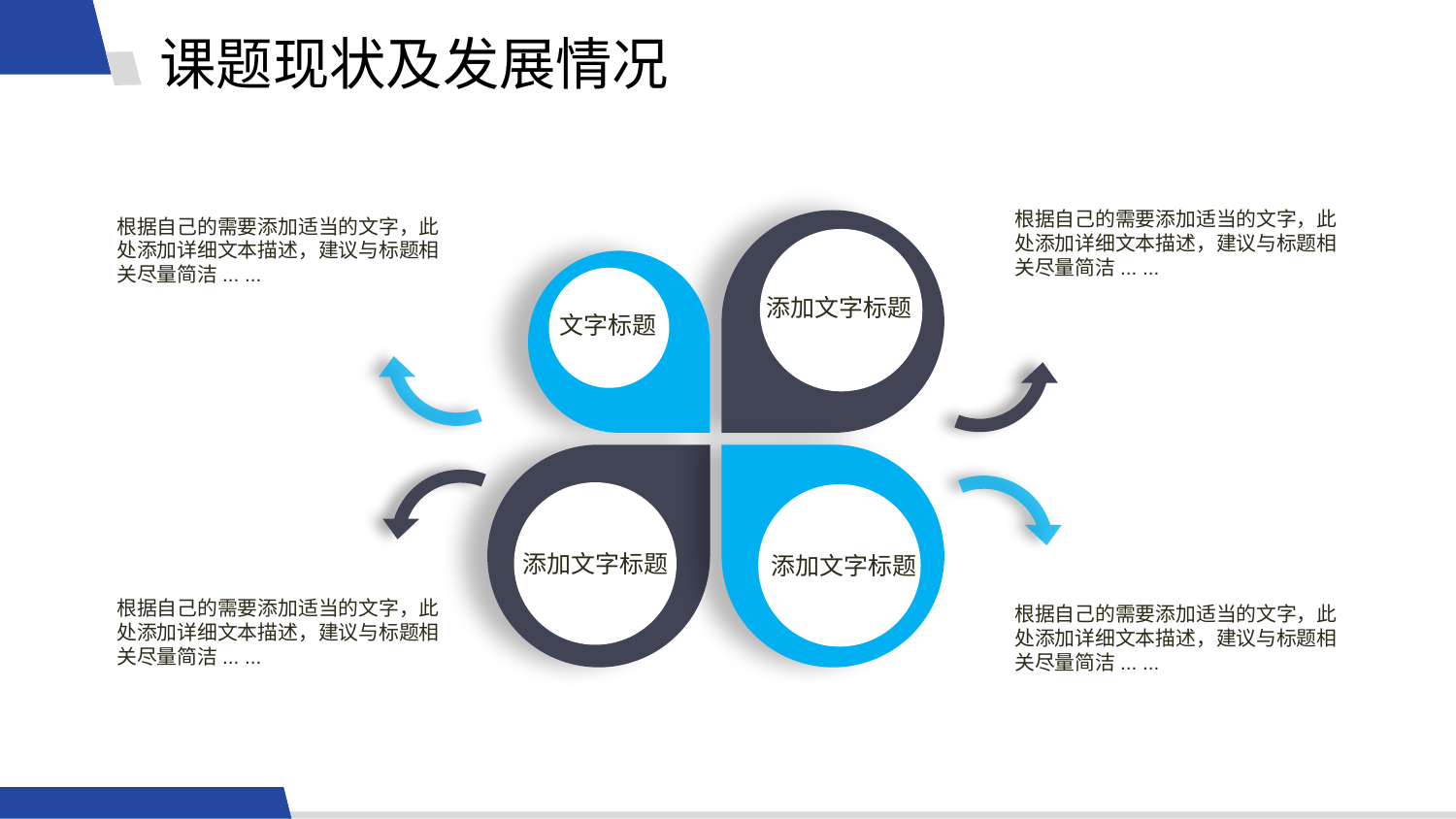

课题现状及发展情况
根据自己的需要添加适当的文字，此处添加详细文本描述，建议与标题相关尽量简洁... ...
根据自己的需要添加适当的文字，此处添加详细文本描述，建议与标题相关尽量简洁... ...

添加文字标题
文字标题

添加文字标题
添加文字标题
根据自己的需要添加适当的文字，此处添加详细文本描述，建议与标题相关尽量简洁... ...
根据自己的需要添加适当的文字，此处添加详细文本描述，建议与标题相关尽量简洁... ...